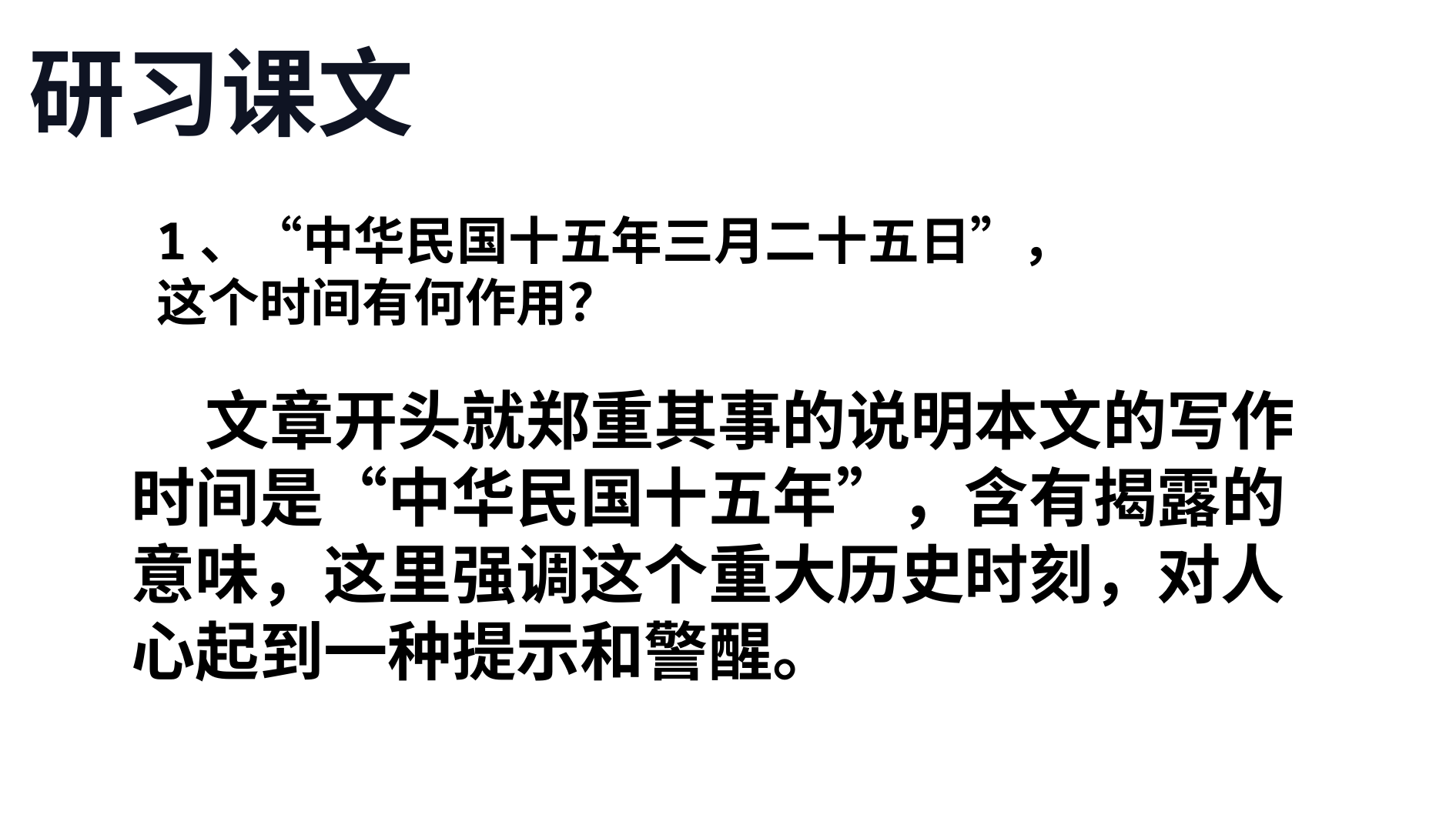

研习课文
1、“中华民国十五年三月二十五日”，
这个时间有何作用？
    文章开头就郑重其事的说明本文的写作时间是“中华民国十五年”，含有揭露的意味，这里强调这个重大历史时刻，对人心起到一种提示和警醒。